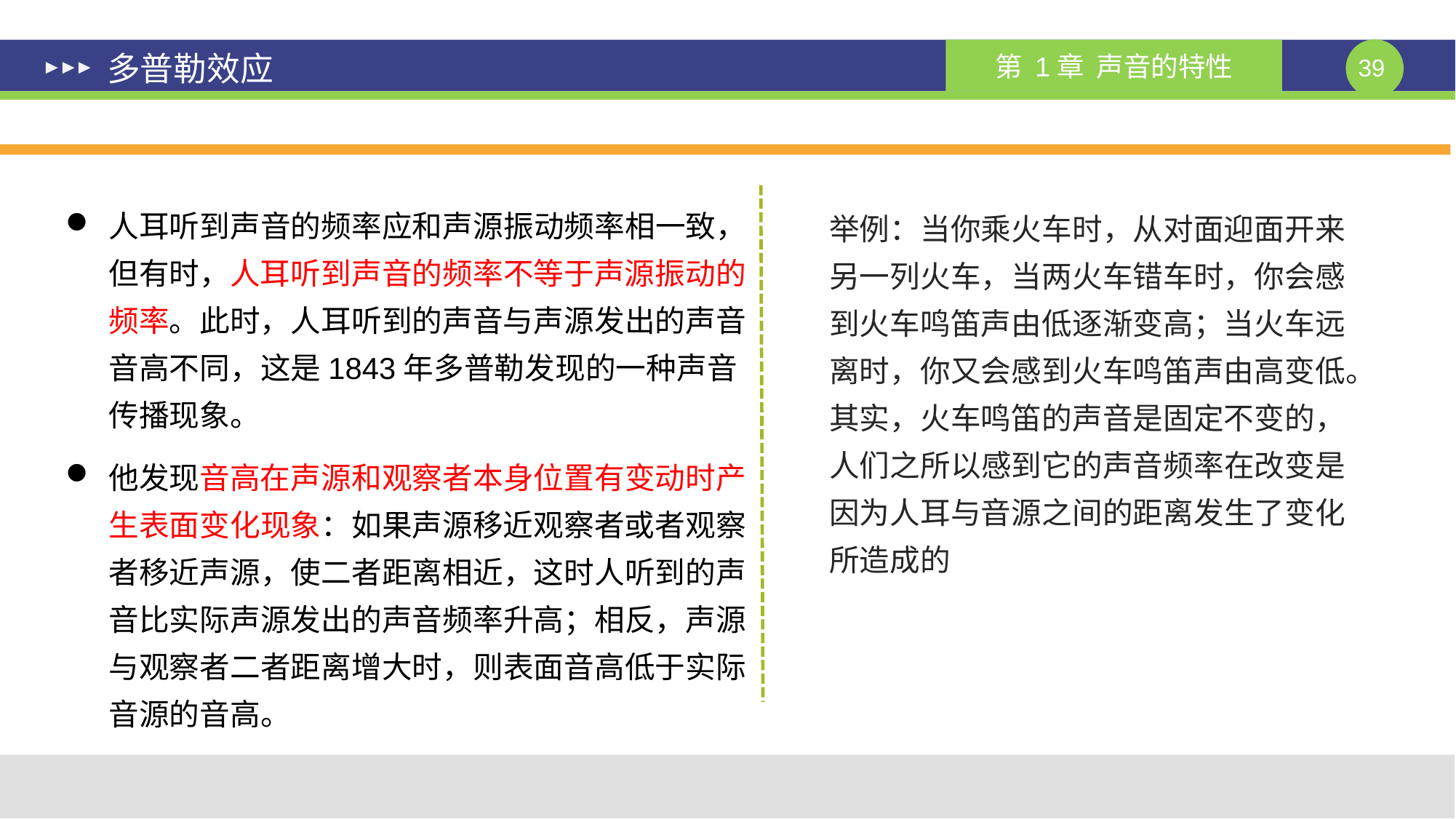

# 多普勒效应

人耳听到声音的频率应和声源振动频率相一致，但有时，人耳听到声音的频率不等于声源振动的频率。此时，人耳听到的声音与声源发出的声音音高不同，这是1843年多普勒发现的一种声音传播现象。
他发现音高在声源和观察者本身位置有变动时产生表面变化现象：如果声源移近观察者或者观察者移近声源，使二者距离相近，这时人听到的声音比实际声源发出的声音频率升高；相反，声源与观察者二者距离增大时，则表面音高低于实际音源的音高。
举例：当你乘火车时，从对面迎面开来另一列火车，当两火车错车时，你会感到火车鸣笛声由低逐渐变高；当火车远离时，你又会感到火车鸣笛声由高变低。其实，火车鸣笛的声音是固定不变的，人们之所以感到它的声音频率在改变是因为人耳与音源之间的距离发生了变化所造成的